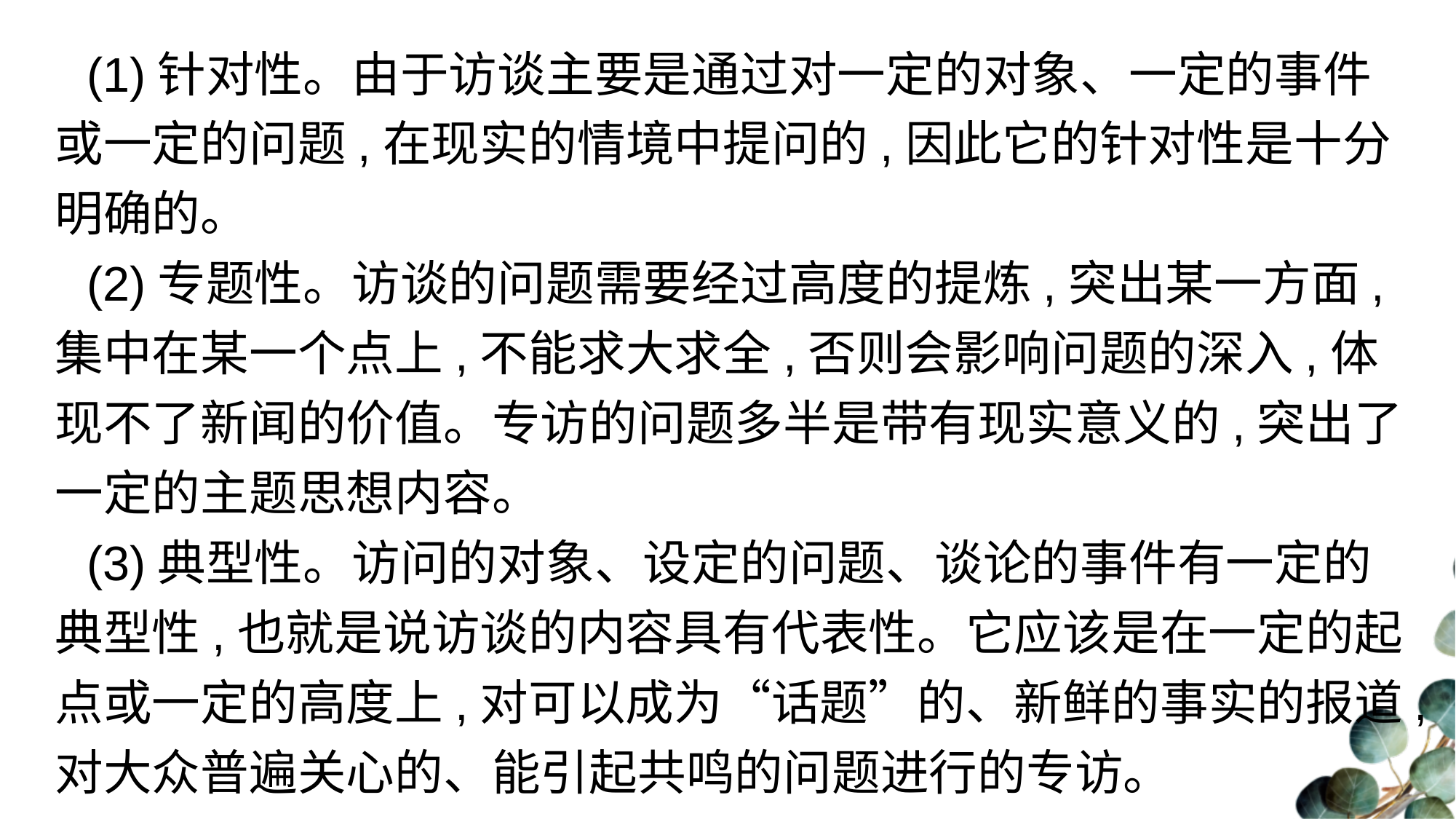

(1)针对性。由于访谈主要是通过对一定的对象、一定的事件或一定的问题,在现实的情境中提问的,因此它的针对性是十分明确的。
(2)专题性。访谈的问题需要经过高度的提炼,突出某一方面,集中在某一个点上,不能求大求全,否则会影响问题的深入,体现不了新闻的价值。专访的问题多半是带有现实意义的,突出了一定的主题思想内容。
(3)典型性。访问的对象、设定的问题、谈论的事件有一定的典型性,也就是说访谈的内容具有代表性。它应该是在一定的起点或一定的高度上,对可以成为“话题”的、新鲜的事实的报道,对大众普遍关心的、能引起共鸣的问题进行的专访。